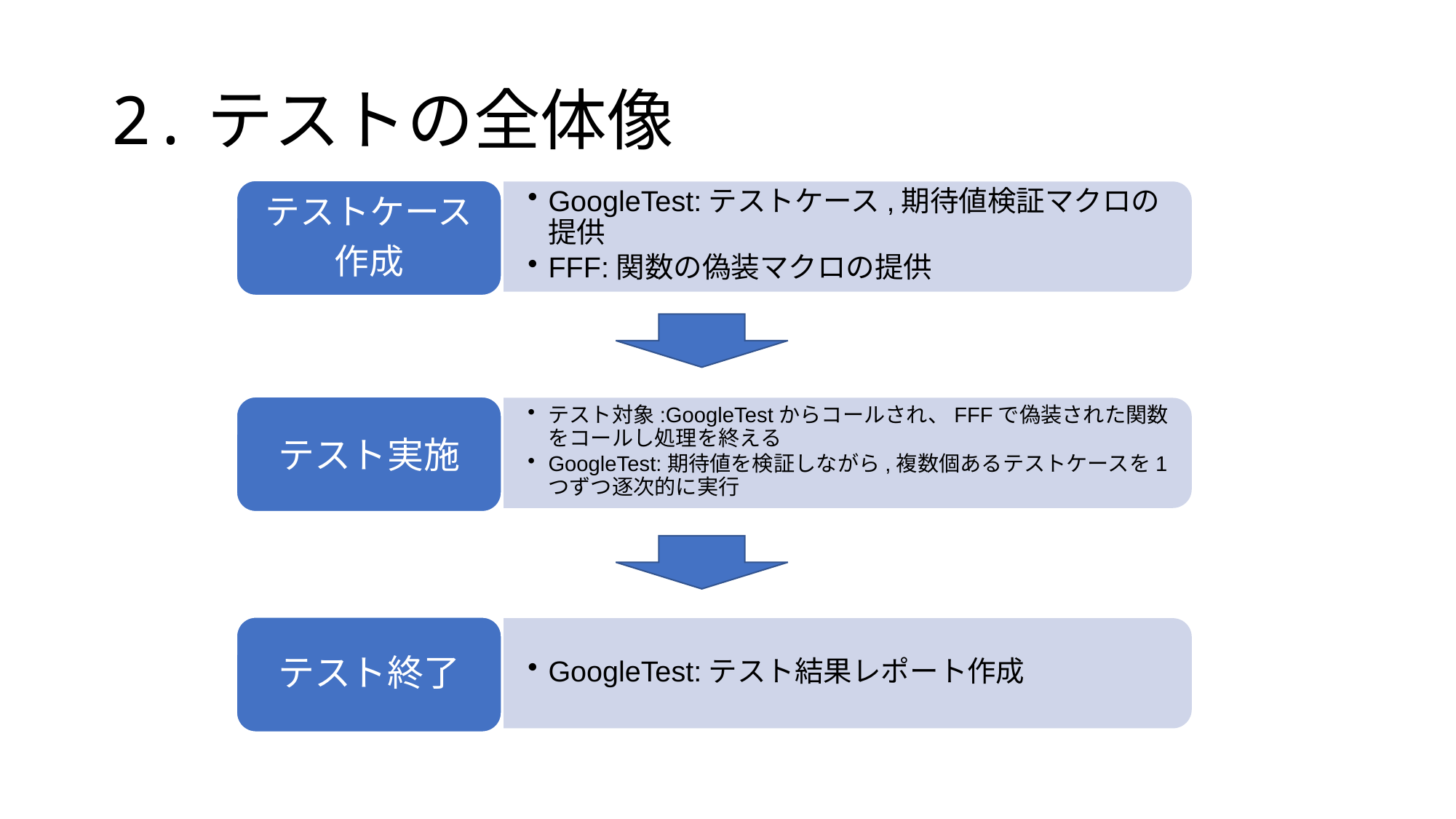

# 2.テストの全体像

GoogleTest:テストケース,期待値検証マクロの提供
FFF:関数の偽装マクロの提供

テストケース
作成

テスト対象:GoogleTestからコールされ、FFFで偽装された関数をコールし処理を終える
GoogleTest:期待値を検証しながら,複数個あるテストケースを1つずつ逐次的に実行

テスト実施

GoogleTest:テスト結果レポート作成

テスト終了